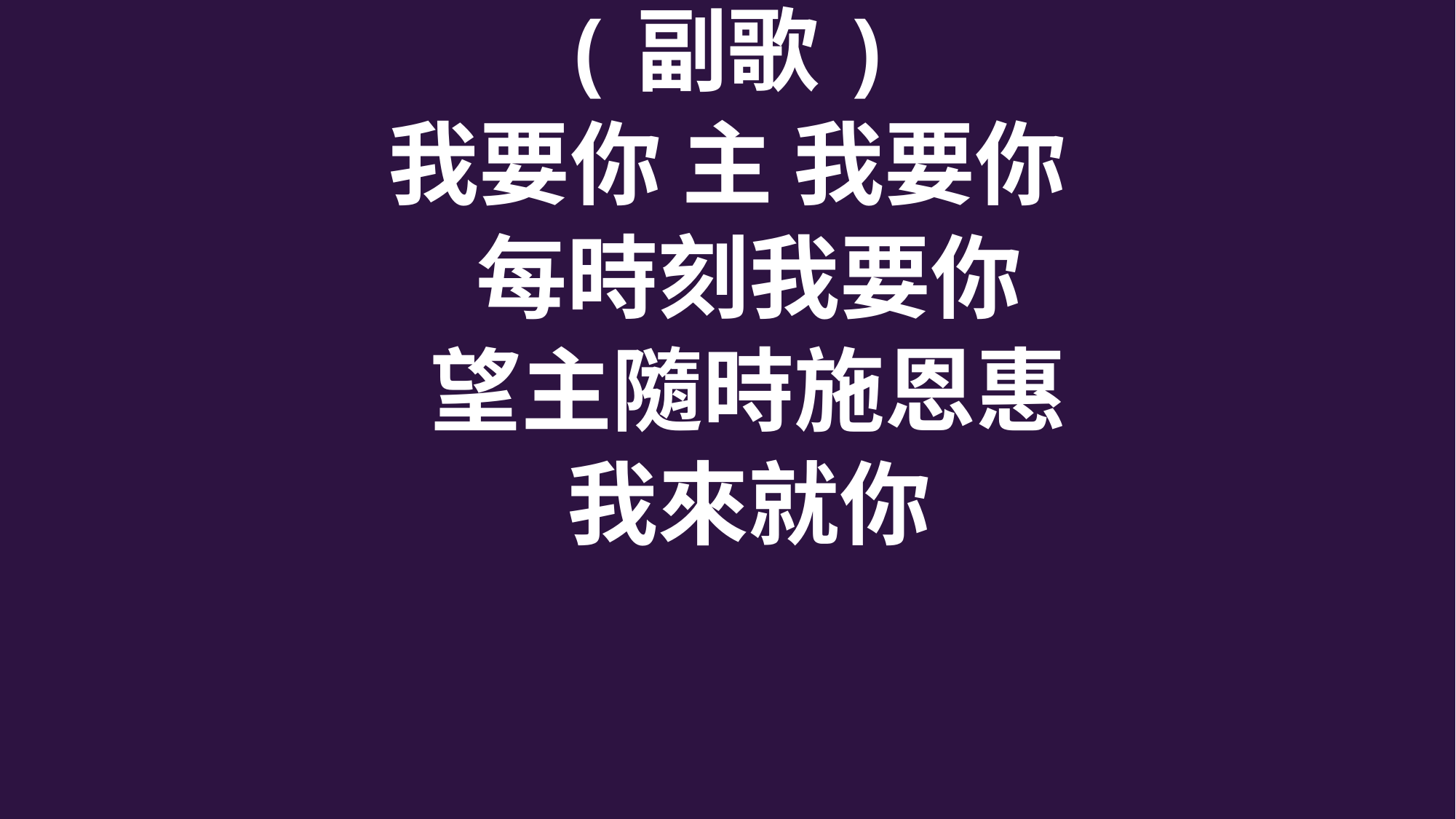

(副歌)
我要你 主 我要你
 每時刻我要你
 望主隨時施恩惠
 我來就你